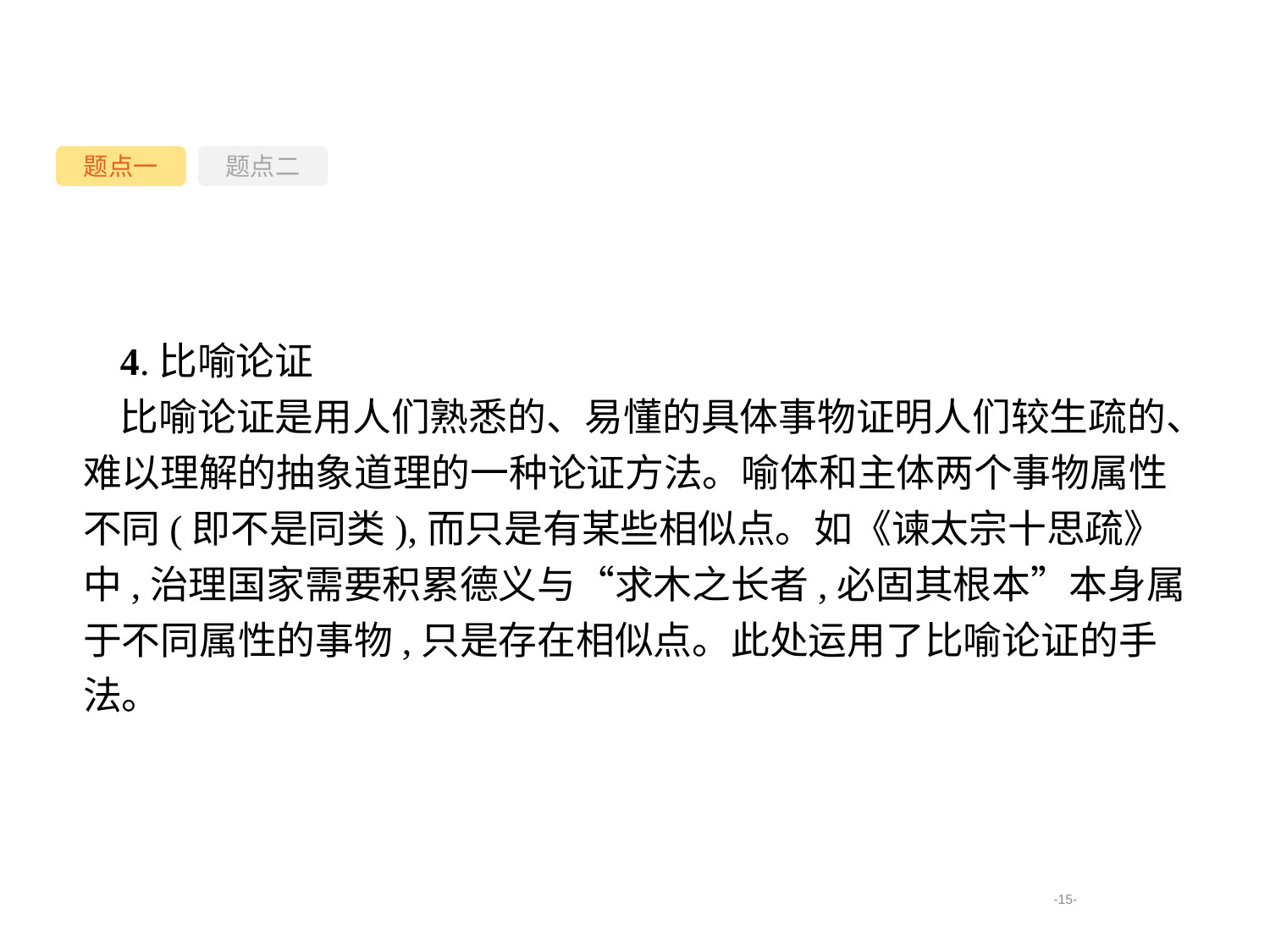

题点一
题点二
4.比喻论证
比喻论证是用人们熟悉的、易懂的具体事物证明人们较生疏的、难以理解的抽象道理的一种论证方法。喻体和主体两个事物属性不同(即不是同类),而只是有某些相似点。如《谏太宗十思疏》中,治理国家需要积累德义与“求木之长者,必固其根本”本身属于不同属性的事物,只是存在相似点。此处运用了比喻论证的手法。
-15-